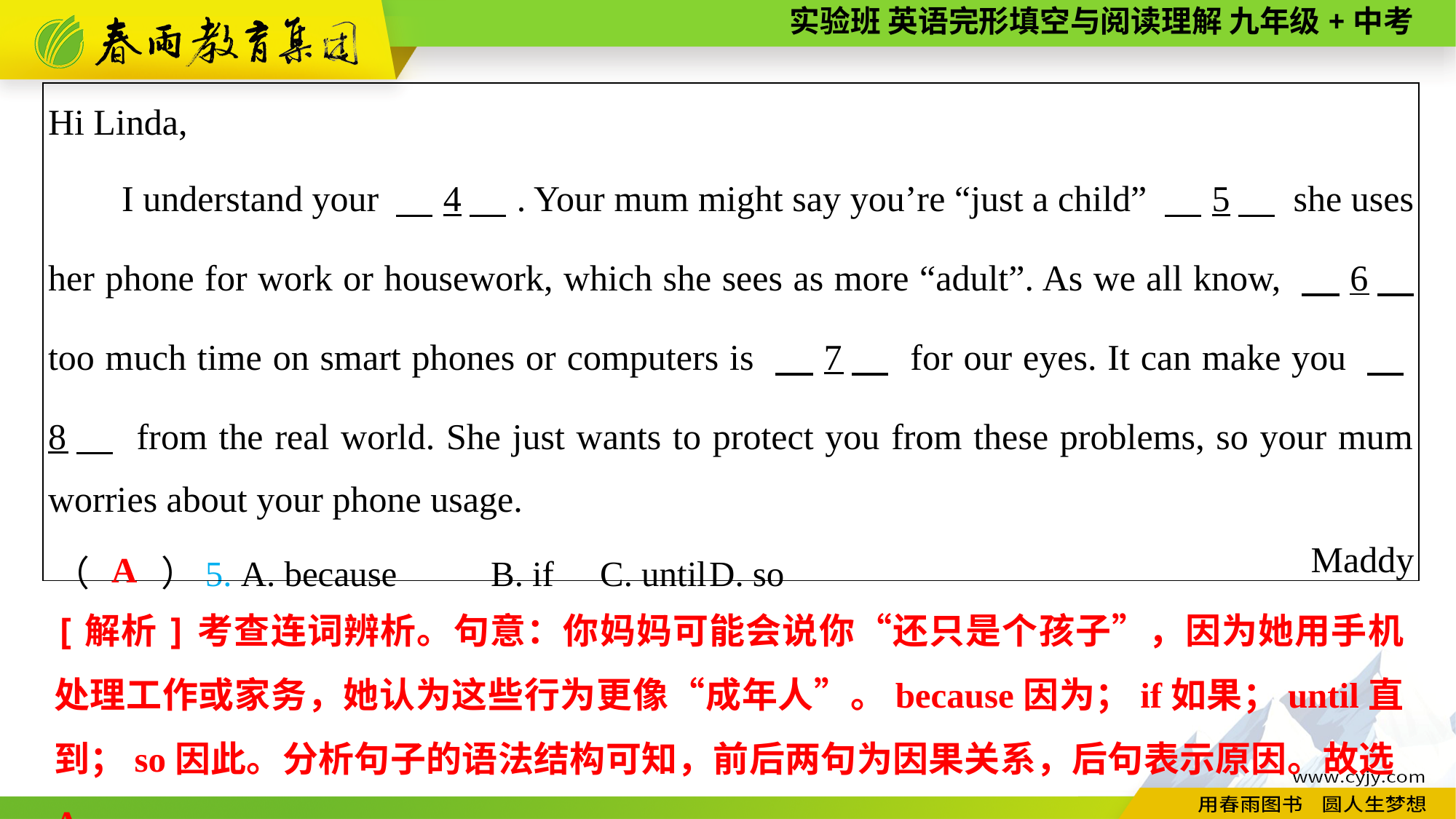

| Hi Linda, I understand your 　4　. Your mum might say you’re “just a child” 　5　 she uses her phone for work or housework, which she sees as more “adult”. As we all know, 　6　 too much time on smart phones or computers is 　7　 for our eyes. It can make you 　8　 from the real world. She just wants to protect you from these problems, so your mum worries about your phone usage. Maddy |
| --- |
（　　）5. A. because	B. if	C. until	D. so
A
[解析]考查连词辨析。句意：你妈妈可能会说你“还只是个孩子”，因为她用手机处理工作或家务，她认为这些行为更像“成年人”。because因为；if如果；until直到；so因此。分析句子的语法结构可知，前后两句为因果关系，后句表示原因。故选A。